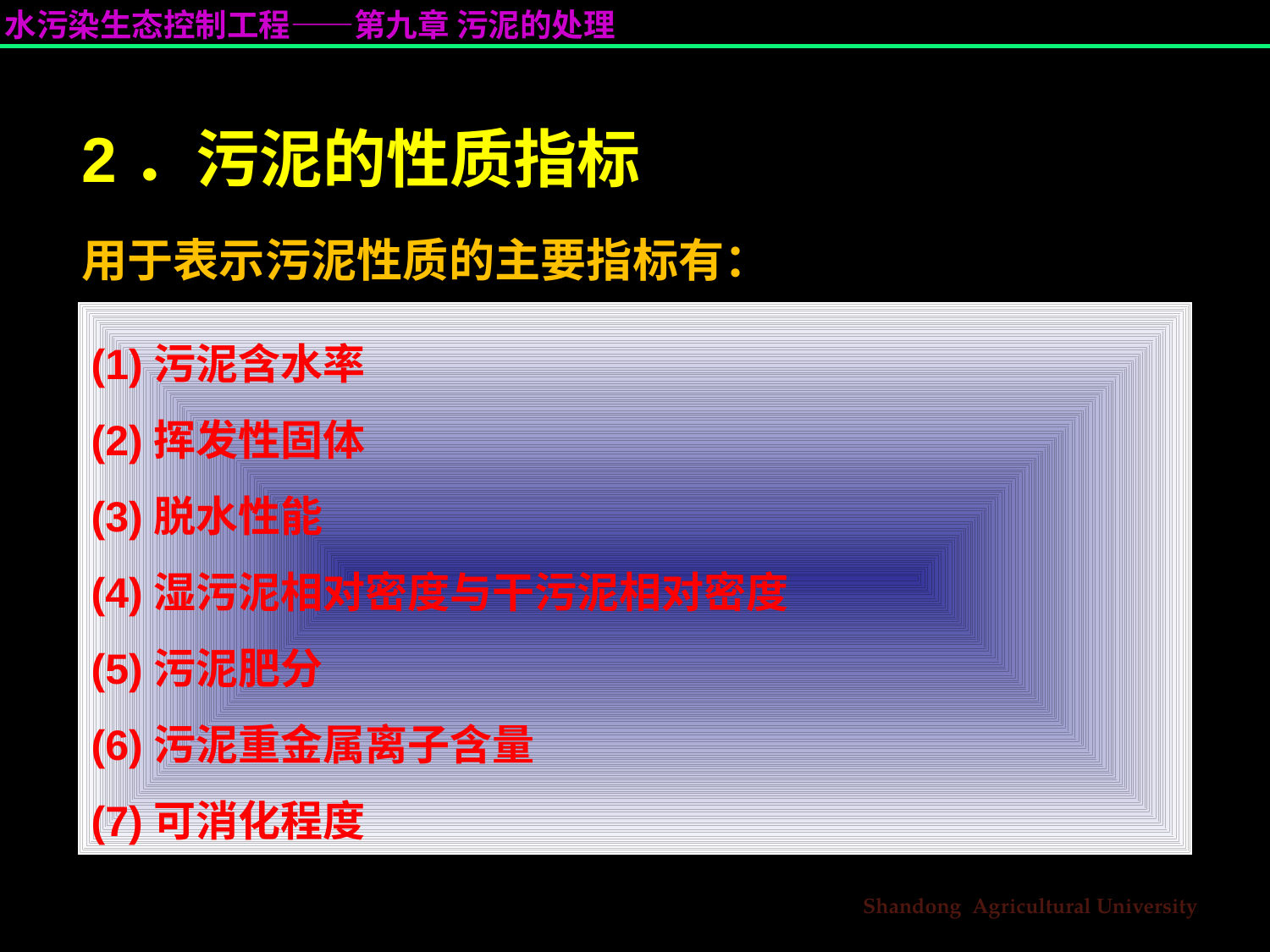

2．污泥的性质指标
用于表示污泥性质的主要指标有：
(1)污泥含水率
(2)挥发性固体
(3)脱水性能
(4)湿污泥相对密度与干污泥相对密度
(5)污泥肥分
(6)污泥重金属离子含量
(7)可消化程度